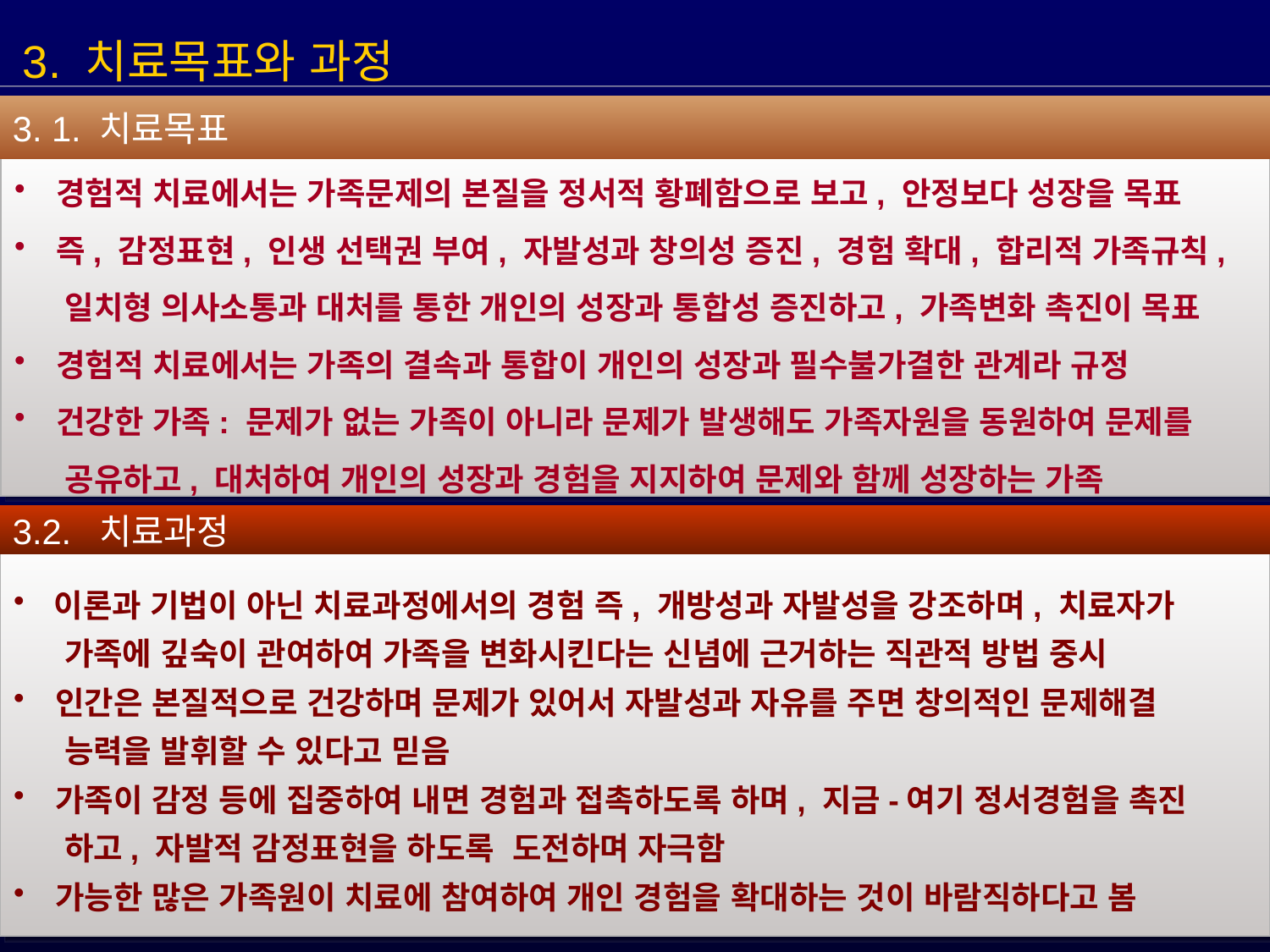

3. 치료목표와 과정

3. 1. 치료목표
 경험적 치료에서는 가족문제의 본질을 정서적 황폐함으로 보고, 안정보다 성장을 목표
 즉, 감정표현, 인생 선택권 부여, 자발성과 창의성 증진, 경험 확대, 합리적 가족규칙,
  일치형 의사소통과 대처를 통한 개인의 성장과 통합성 증진하고, 가족변화 촉진이 목표
 경험적 치료에서는 가족의 결속과 통합이 개인의 성장과 필수불가결한 관계라 규정
 건강한 가족: 문제가 없는 가족이 아니라 문제가 발생해도 가족자원을 동원하여 문제를
  공유하고, 대처하여 개인의 성장과 경험을 지지하여 문제와 함께 성장하는 가족
3.2.  치료과정
 이론과 기법이 아닌 치료과정에서의 경험 즉, 개방성과 자발성을 강조하며, 치료자가
  가족에 깊숙이 관여하여 가족을 변화시킨다는 신념에 근거하는 직관적 방법 중시
 인간은 본질적으로 건강하며 문제가 있어서 자발성과 자유를 주면 창의적인 문제해결
  능력을 발휘할 수 있다고 믿음
 가족이 감정 등에 집중하여 내면 경험과 접촉하도록 하며, 지금-여기 정서경험을 촉진
  하고, 자발적 감정표현을 하도록  도전하며 자극함
 가능한 많은 가족원이 치료에 참여하여 개인 경험을 확대하는 것이 바람직하다고 봄